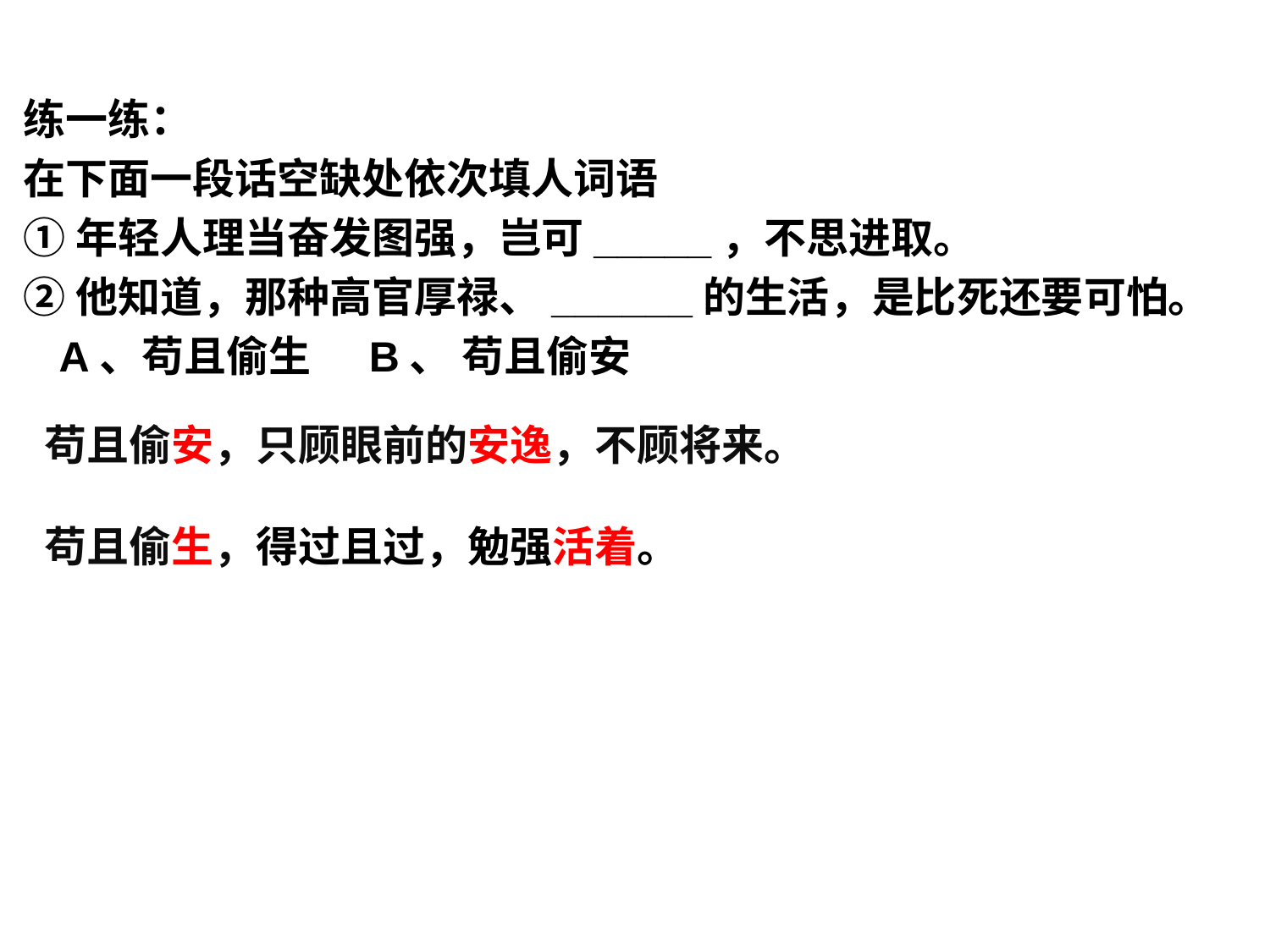

练一练：
在下面一段话空缺处依次填人词语
①年轻人理当奋发图强，岂可_____，不思进取。
②他知道，那种高官厚禄、______的生活，是比死还要可怕。
   A、苟且偷生     B、 苟且偷安
苟且偷安，只顾眼前的安逸，不顾将来。

苟且偷生，得过且过，勉强活着。